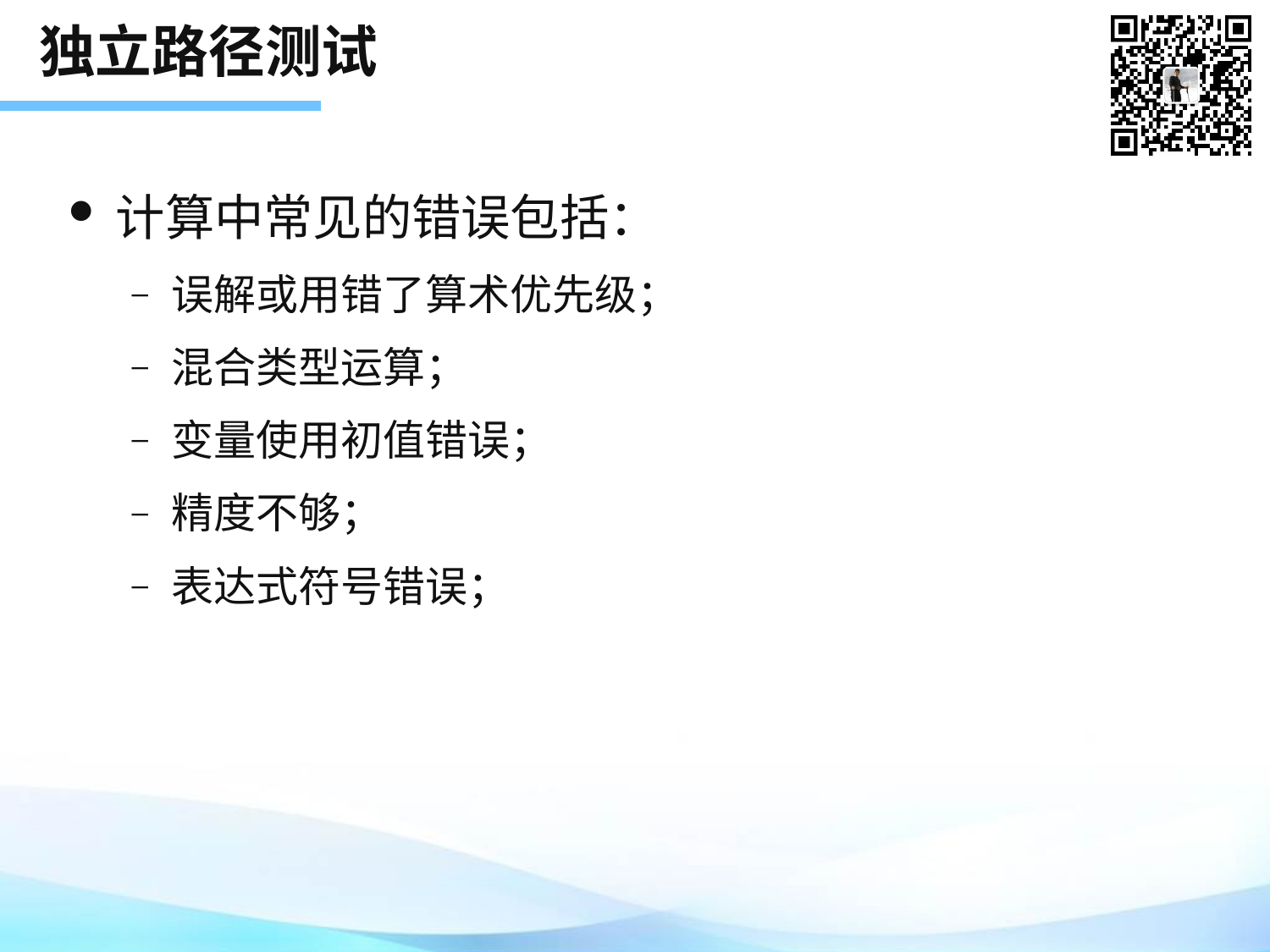

# 独立路径测试
计算中常见的错误包括：
误解或用错了算术优先级；
混合类型运算；
变量使用初值错误；
精度不够；
表达式符号错误；